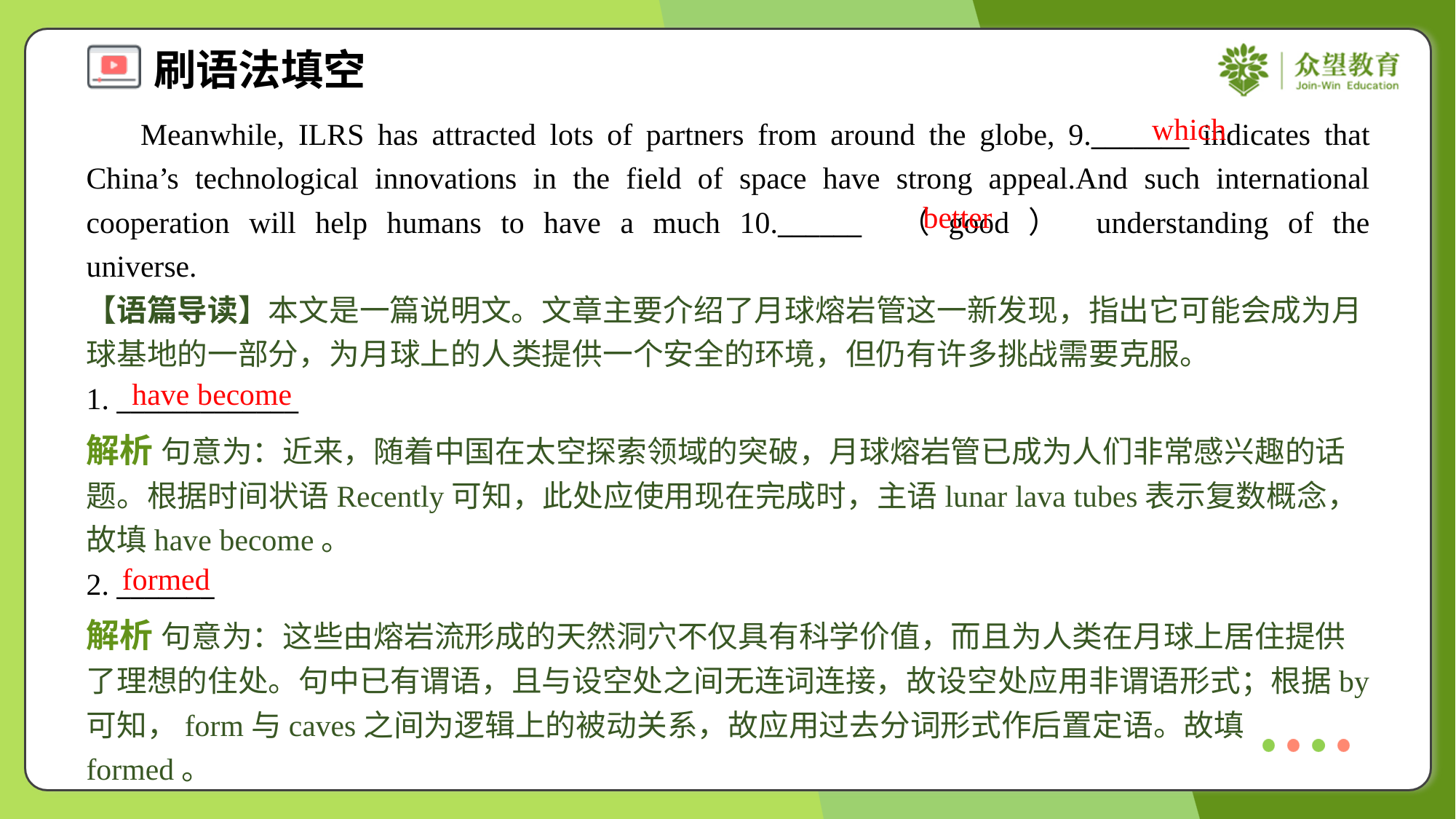

which
    Meanwhile, ILRS has attracted lots of partners from around the globe, 9._______ indicates that China’s technological innovations in the field of space have strong appeal.And such international cooperation will help humans to have a much 10.______ （good） understanding of the universe.#1.3
better
【语篇导读】本文是一篇说明文。文章主要介绍了月球熔岩管这一新发现，指出它可能会成为月球基地的一部分，为月球上的人类提供一个安全的环境，但仍有许多挑战需要克服。
have become
1. _____________
解析 句意为：近来，随着中国在太空探索领域的突破，月球熔岩管已成为人们非常感兴趣的话题。根据时间状语Recently可知，此处应使用现在完成时，主语lunar lava tubes表示复数概念，故填have become。
formed
2. _______
解析 句意为：这些由熔岩流形成的天然洞穴不仅具有科学价值，而且为人类在月球上居住提供了理想的住处。句中已有谓语，且与设空处之间无连词连接，故设空处应用非谓语形式；根据by可知，form与caves之间为逻辑上的被动关系，故应用过去分词形式作后置定语。故填formed。